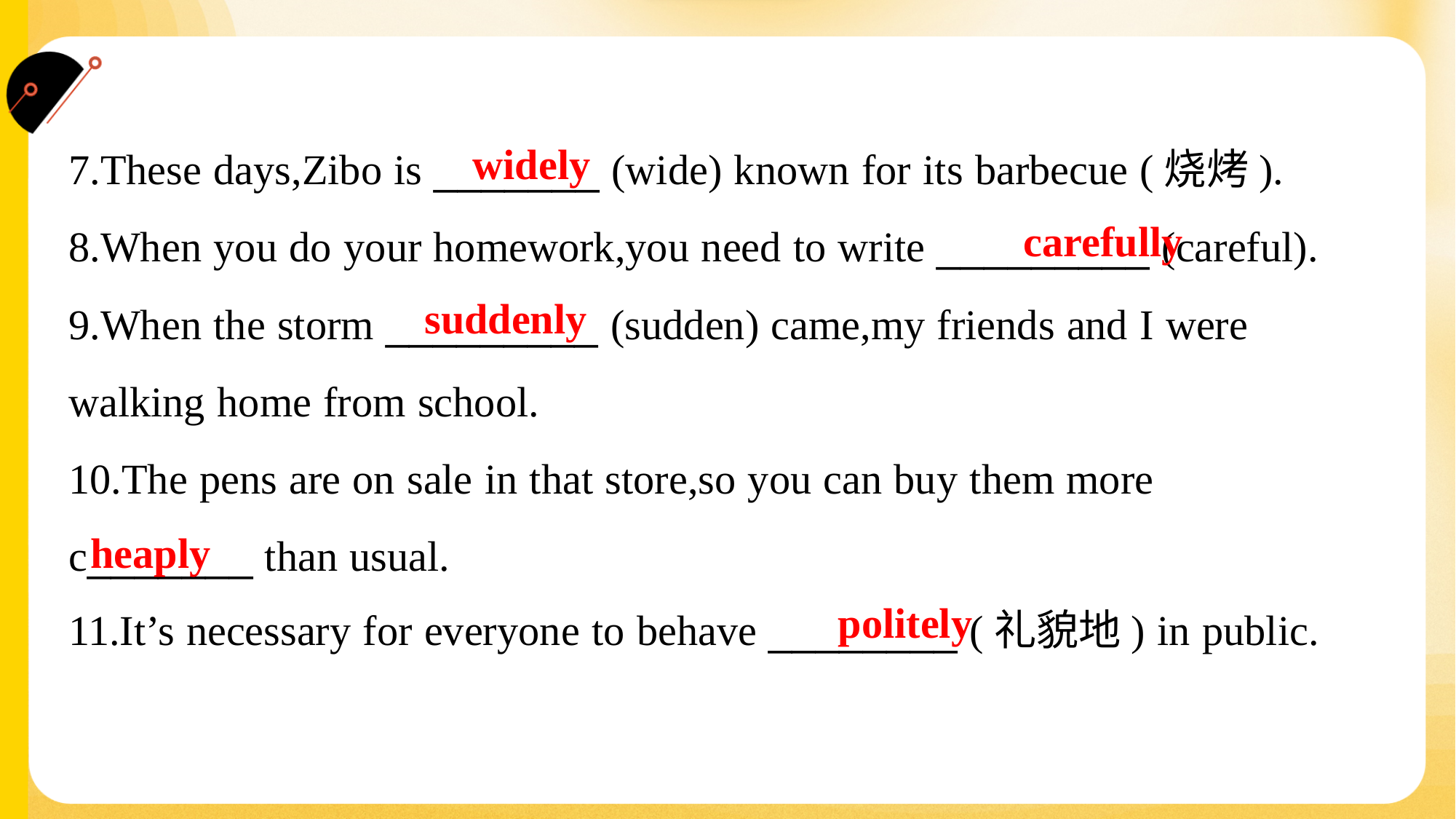

widely
7.These days,Zibo is _______ (wide) known for its barbecue (烧烤).
8.When you do your homework,you need to write _________ (careful).
9.When the storm _________ (sudden) came,my friends and I were
walking home from school.
10.The pens are on sale in that store,so you can buy them more
c_______ than usual.
11.It’s necessary for everyone to behave ________ (礼貌地) in public.
carefully
suddenly
heaply
politely